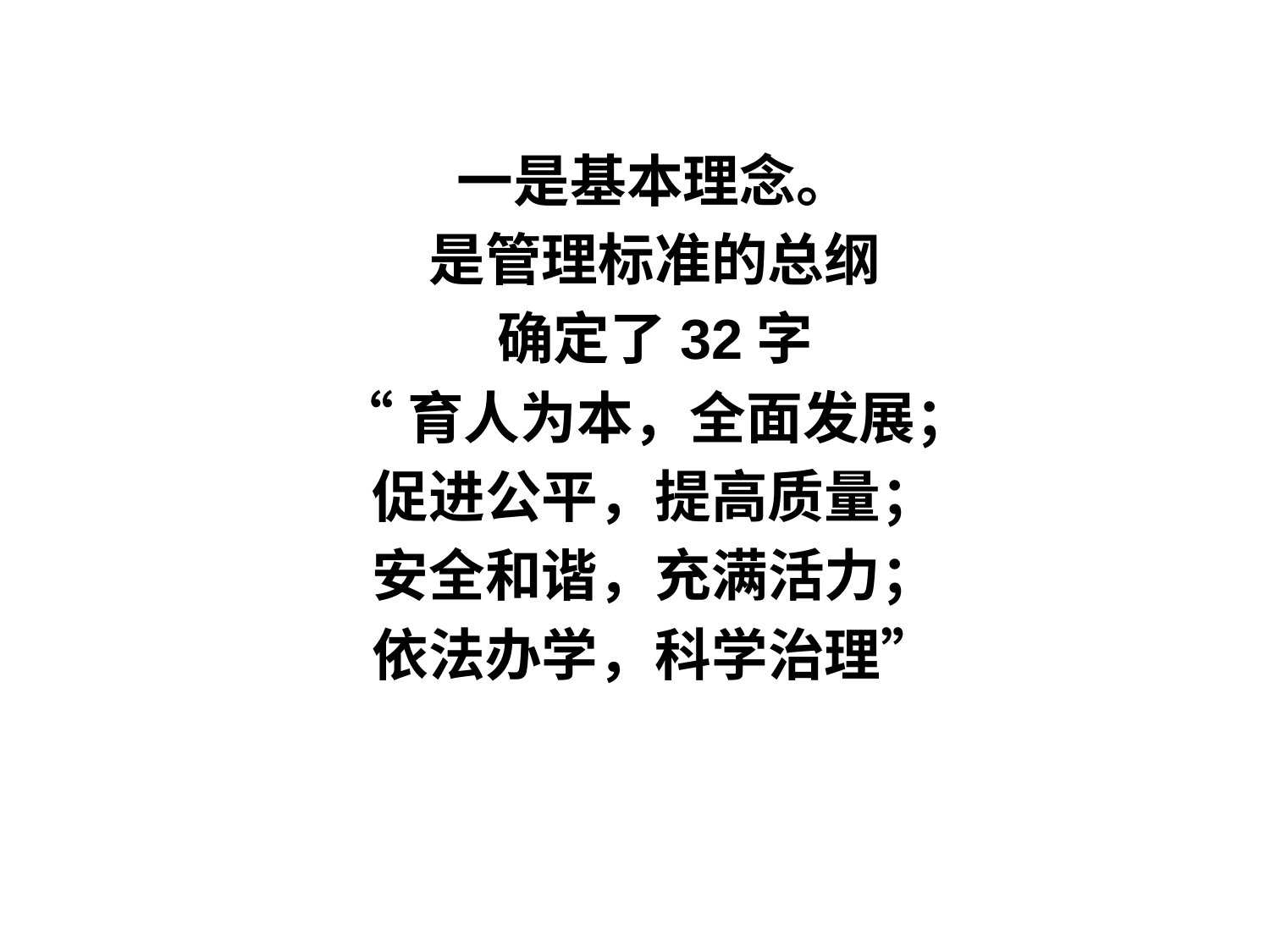

一是基本理念。
是管理标准的总纲
确定了32字
“育人为本，全面发展；
促进公平，提高质量；
安全和谐，充满活力；
依法办学，科学治理”